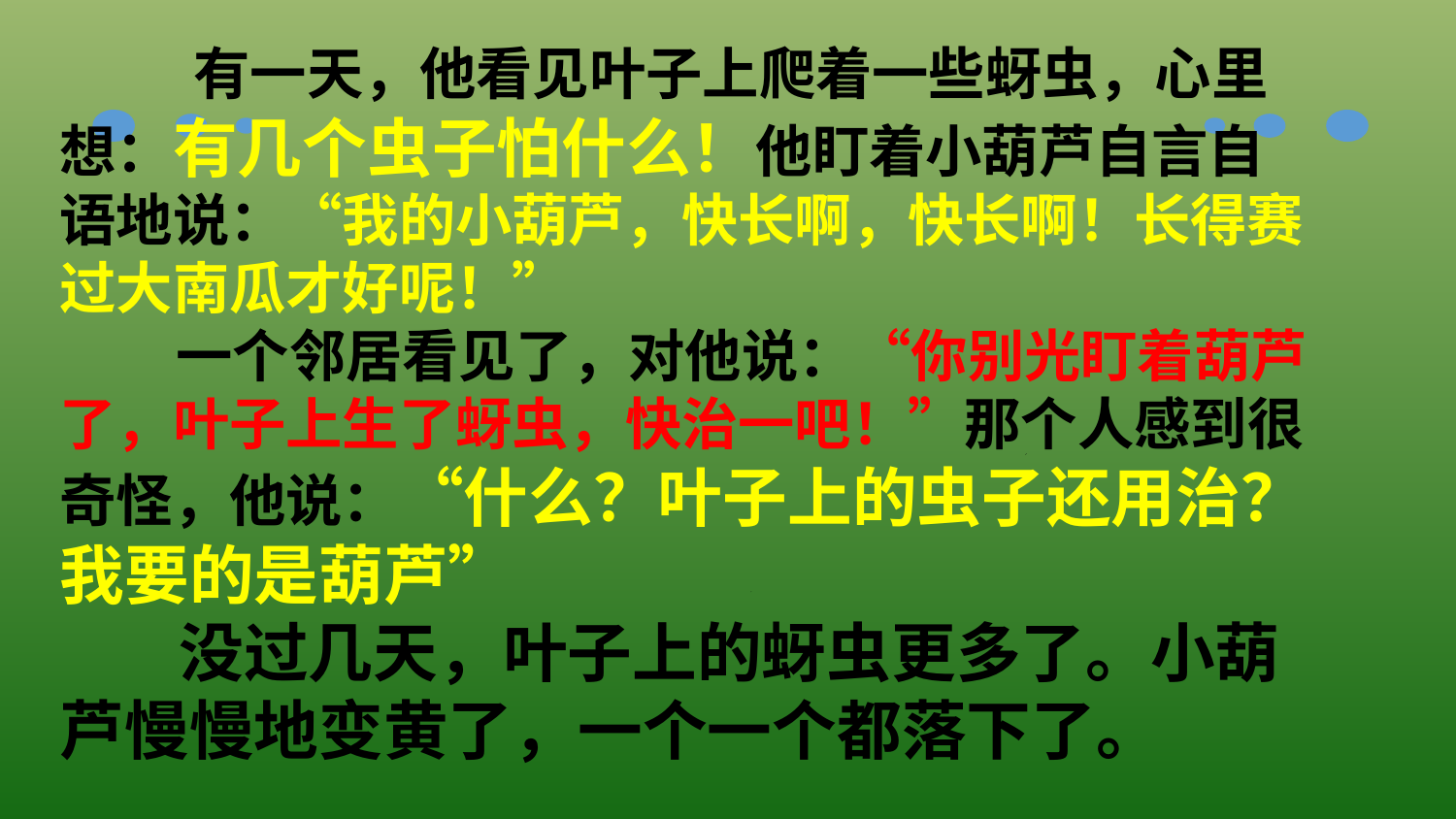

有一天，他看见叶子上爬着一些蚜虫，心里想：有几个虫子怕什么！他盯着小葫芦自言自语地说：“我的小葫芦，快长啊，快长啊！长得赛过大南瓜才好呢！”
        一个邻居看见了，对他说：“你别光盯着葫芦了，叶子上生了蚜虫，快治一吧！”那个人感到很奇怪，他说：“什么？叶子上的虫子还用治？我要的是葫芦”
       没过几天，叶子上的蚜虫更多了。小葫芦慢慢地变黄了，一个一个都落下了。